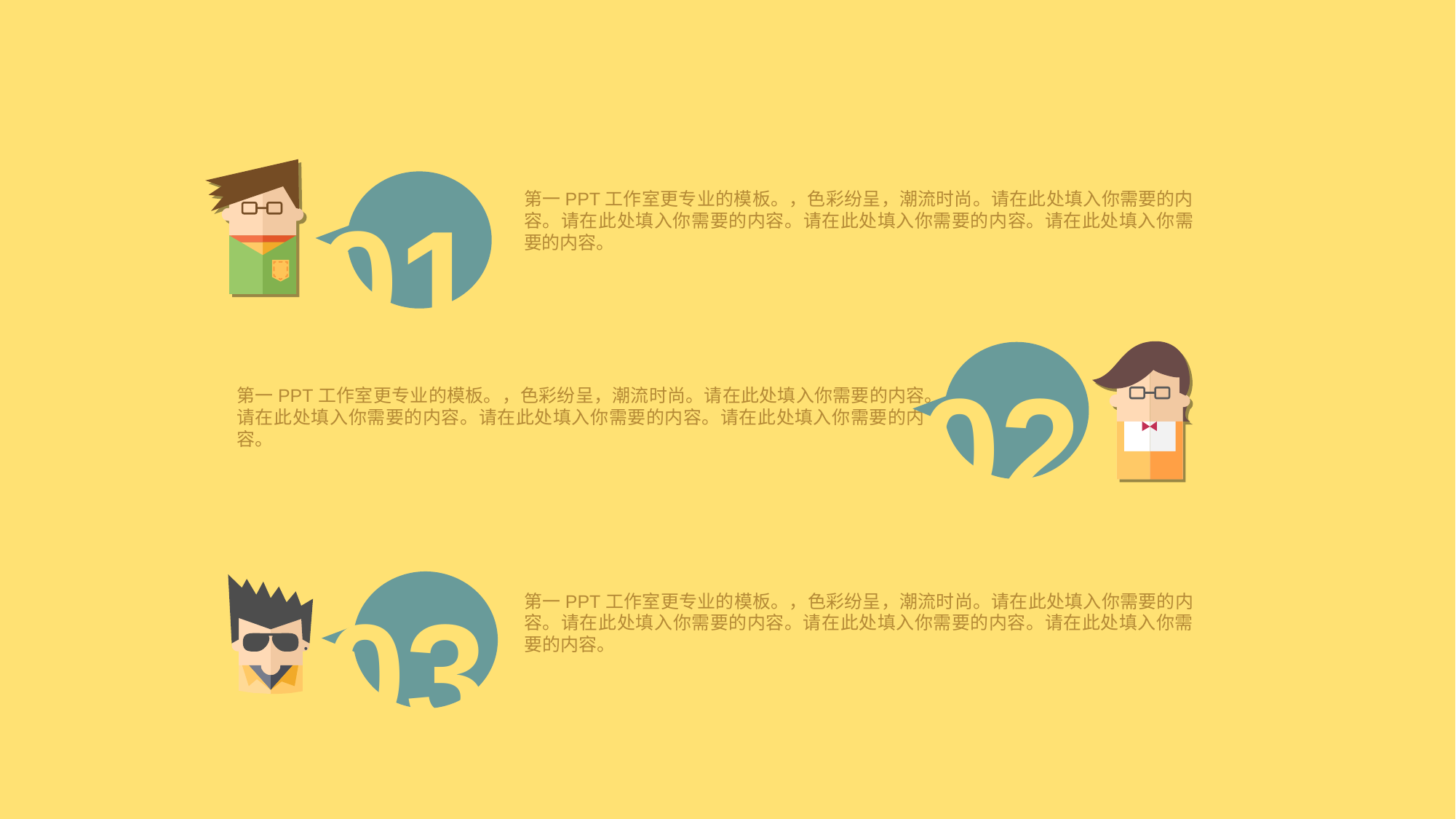

01

第一PPT工作室更专业的模板。，色彩纷呈，潮流时尚。请在此处填入你需要的内容。请在此处填入你需要的内容。请在此处填入你需要的内容。请在此处填入你需要的内容。

02

第一PPT工作室更专业的模板。，色彩纷呈，潮流时尚。请在此处填入你需要的内容。请在此处填入你需要的内容。请在此处填入你需要的内容。请在此处填入你需要的内容。
03

第一PPT工作室更专业的模板。，色彩纷呈，潮流时尚。请在此处填入你需要的内容。请在此处填入你需要的内容。请在此处填入你需要的内容。请在此处填入你需要的内容。